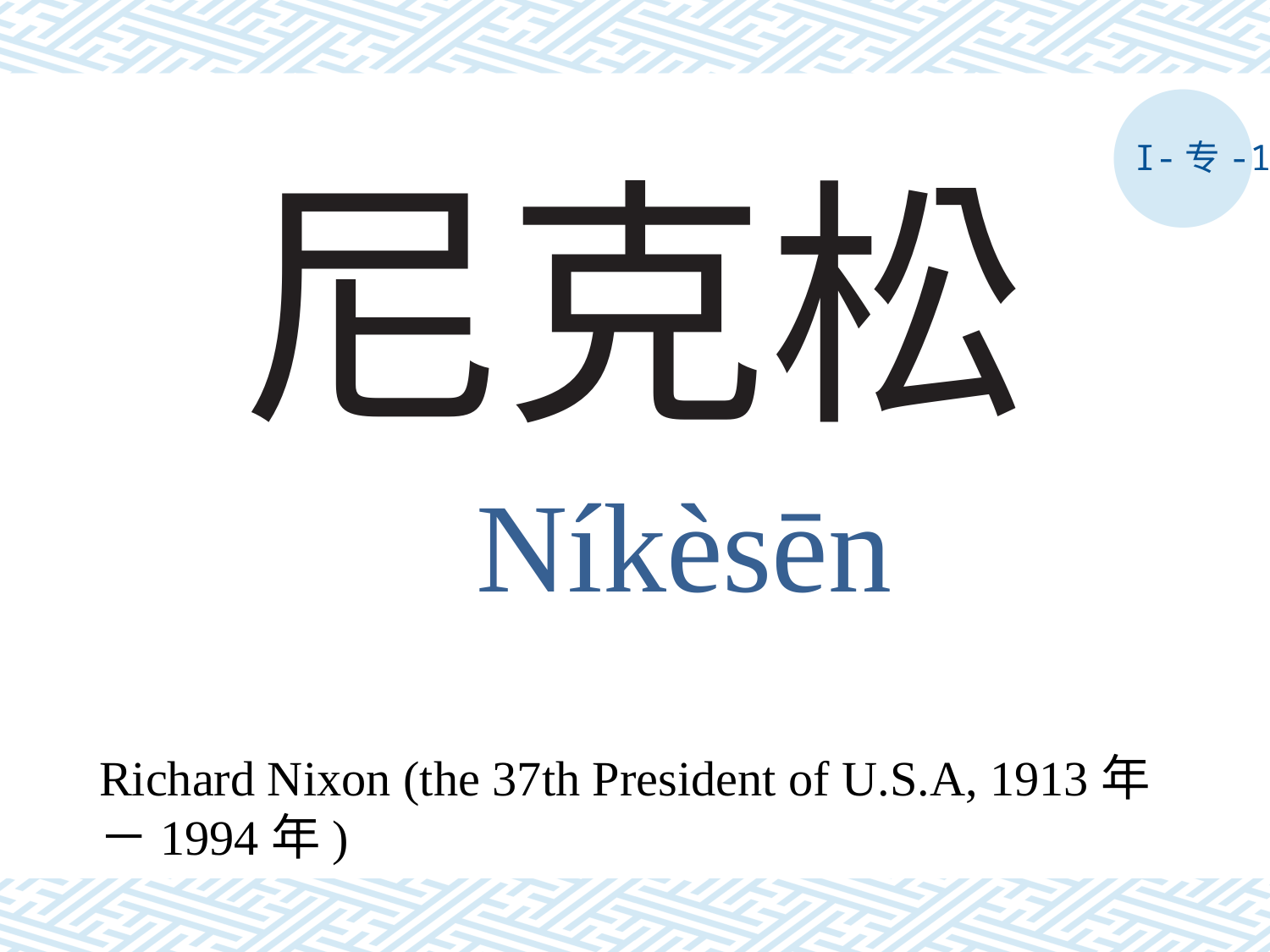

I-专-1

# 尼克松
Níkèsēn
Richard Nixon (the 37th President of U.S.A, 1913年－1994年)